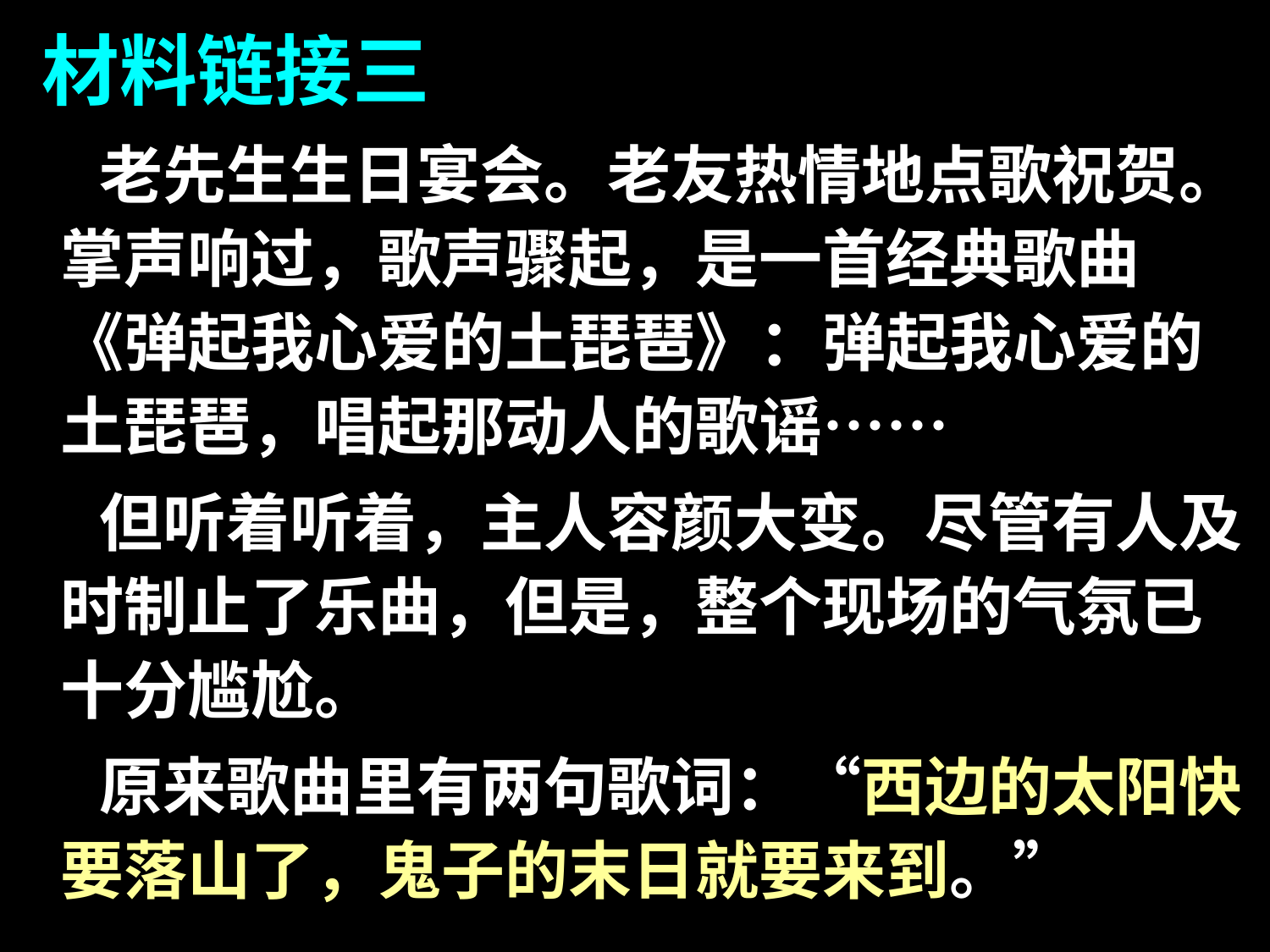

材料链接三
     老先生生日宴会。老友热情地点歌祝贺。掌声响过，歌声骤起，是一首经典歌曲《弹起我心爱的土琵琶》：弹起我心爱的土琵琶，唱起那动人的歌谣……
     但听着听着，主人容颜大变。尽管有人及时制止了乐曲，但是，整个现场的气氛已十分尴尬。
     原来歌曲里有两句歌词：“西边的太阳快要落山了，鬼子的末日就要来到。”